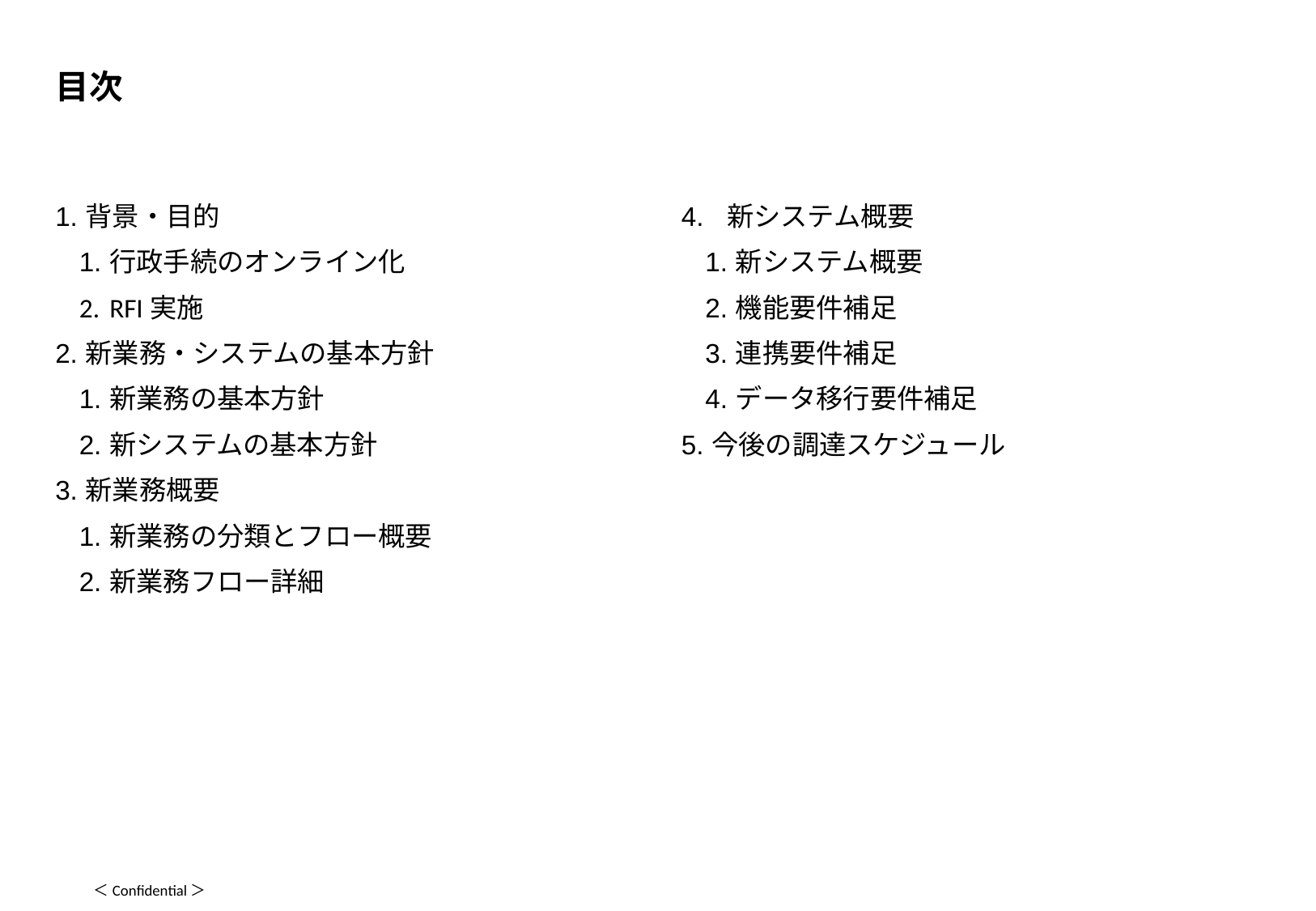

# 目次
背景・目的
行政手続のオンライン化
RFI実施
新業務・システムの基本方針
新業務の基本方針
新システムの基本方針
新業務概要
新業務の分類とフロー概要
新業務フロー詳細

新システム概要
新システム概要
機能要件補足
連携要件補足
データ移行要件補足
今後の調達スケジュール
2
＜Confidential＞